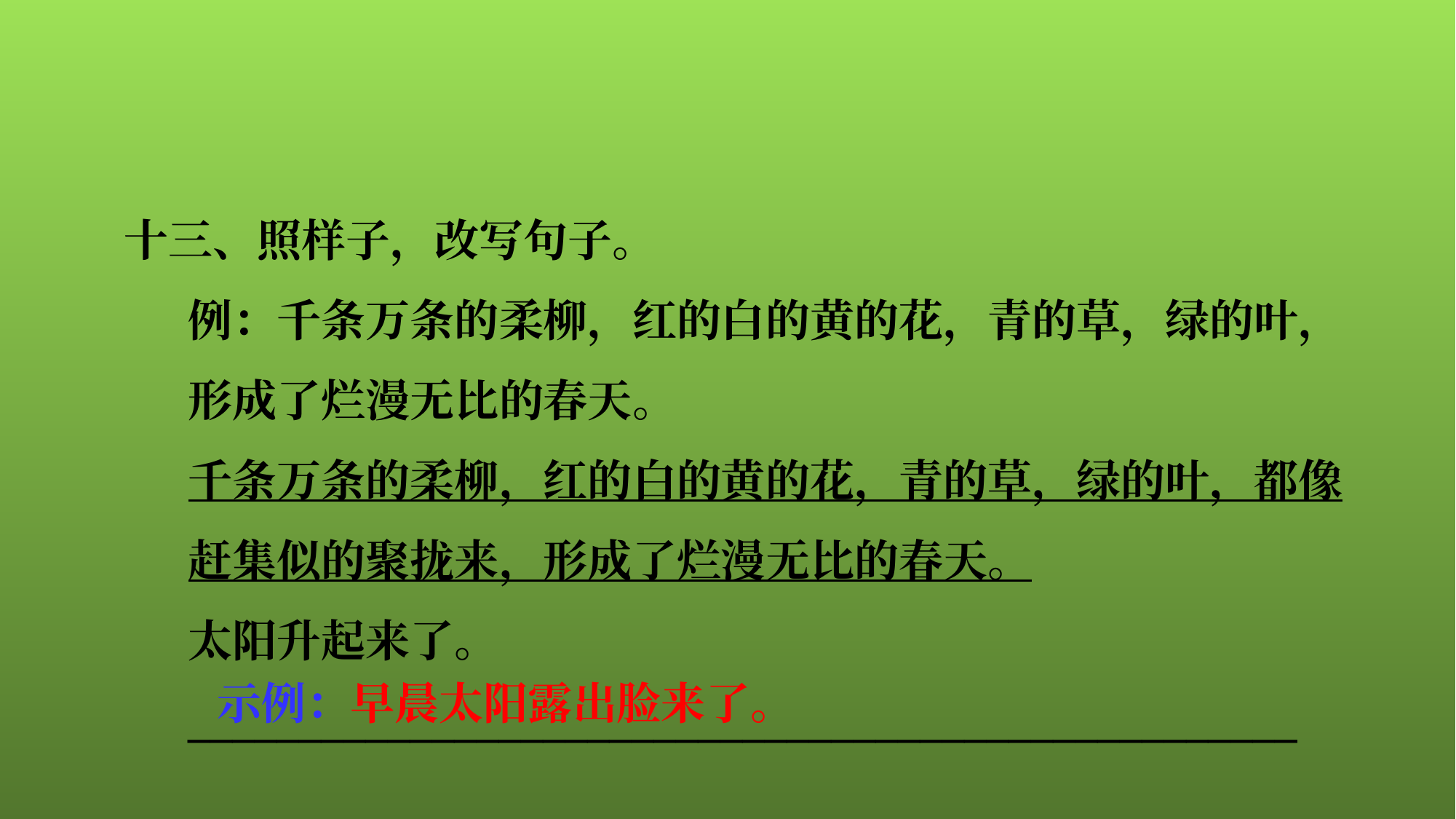

十三、照样子，改写句子。
例：千条万条的柔柳，红的白的黄的花，青的草，绿的叶，形成了烂漫无比的春天。
千条万条的柔柳，红的白的黄的花，青的草，绿的叶，都像赶集似的聚拢来，形成了烂漫无比的春天。
太阳升起来了。
__________________________________________________
示例：早晨太阳露出脸来了。